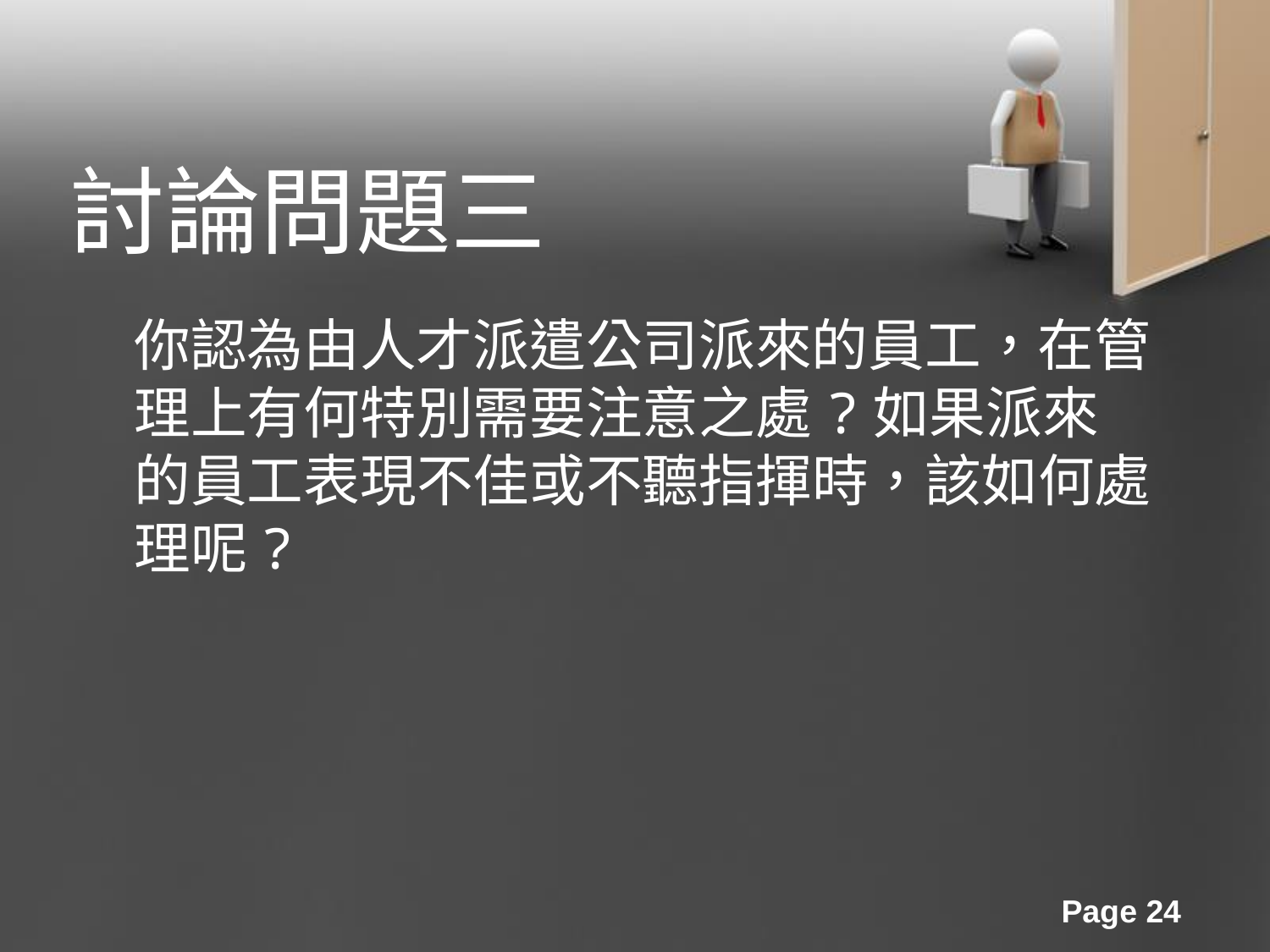

討論問題三
你認為由人才派遣公司派來的員工，在管理上有何特別需要注意之處?如果派來的員工表現不佳或不聽指揮時，該如何處理呢?